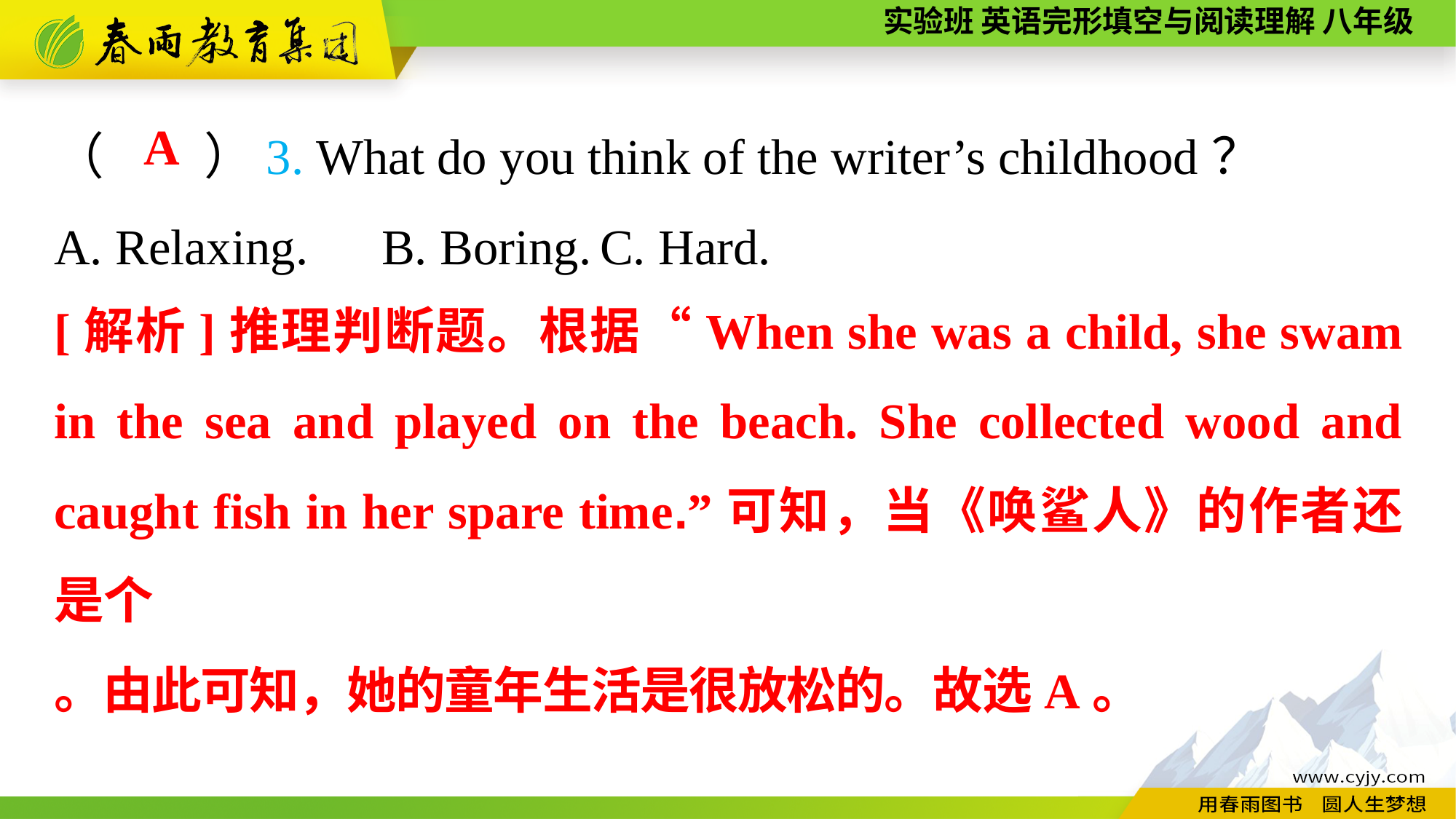

（　　）3. What do you think of the writer’s childhood？
A. Relaxing.	B. Boring.	C. Hard.
A
[解析]推理判断题。根据“When she was a child, she swam in the sea and played on the beach. She collected wood and caught fish in her spare time.”可知，当《唤鲨人》的作者还是个
。由此可知，她的童年生活是很放松的。故选A。